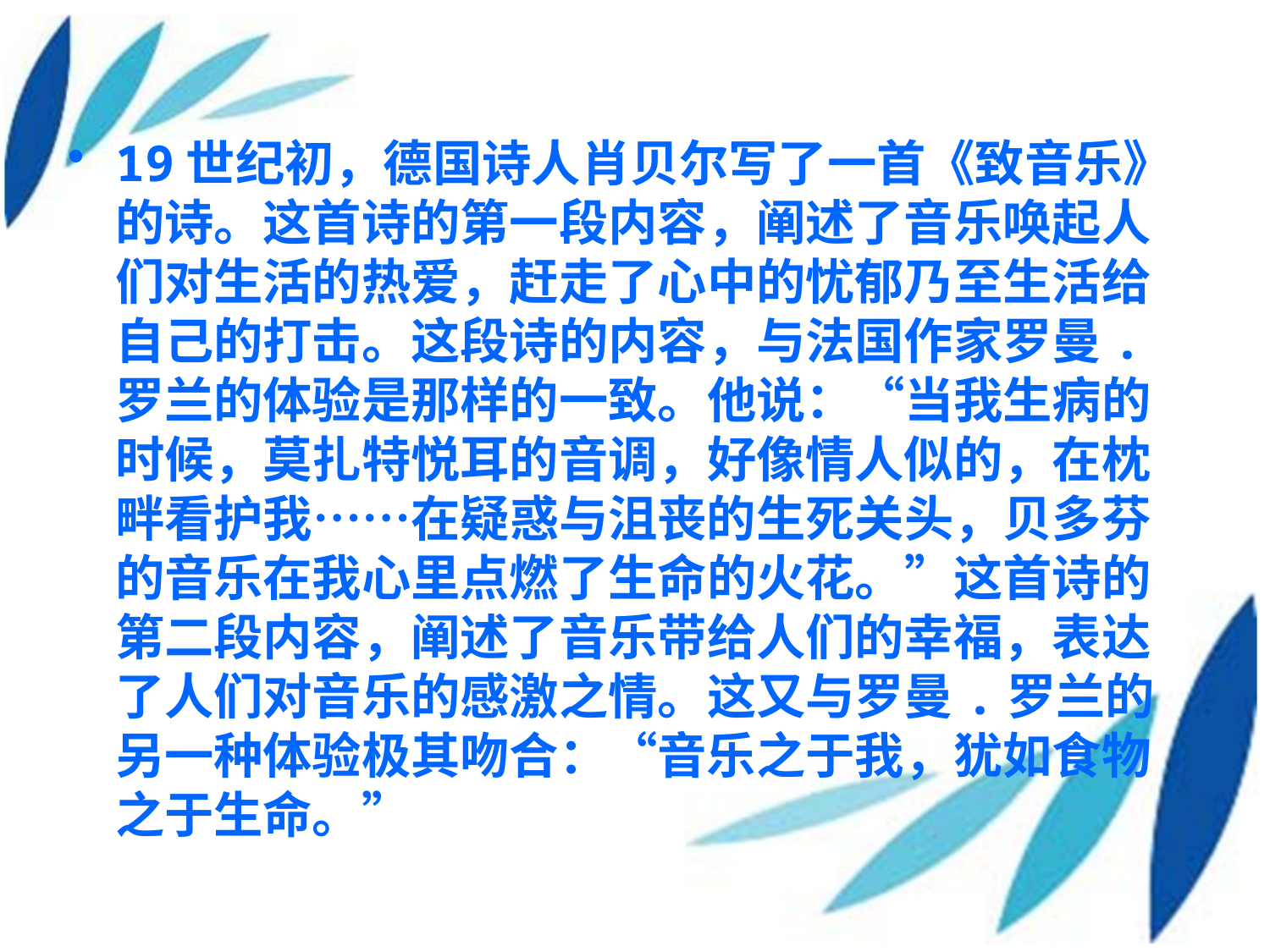

19世纪初，德国诗人肖贝尔写了一首《致音乐》的诗。这首诗的第一段内容，阐述了音乐唤起人们对生活的热爱，赶走了心中的忧郁乃至生活给自己的打击。这段诗的内容，与法国作家罗曼.罗兰的体验是那样的一致。他说：“当我生病的时候，莫扎特悦耳的音调，好像情人似的，在枕畔看护我……在疑惑与沮丧的生死关头，贝多芬的音乐在我心里点燃了生命的火花。”这首诗的第二段内容，阐述了音乐带给人们的幸福，表达了人们对音乐的感激之情。这又与罗曼.罗兰的另一种体验极其吻合：“音乐之于我，犹如食物之于生命。”